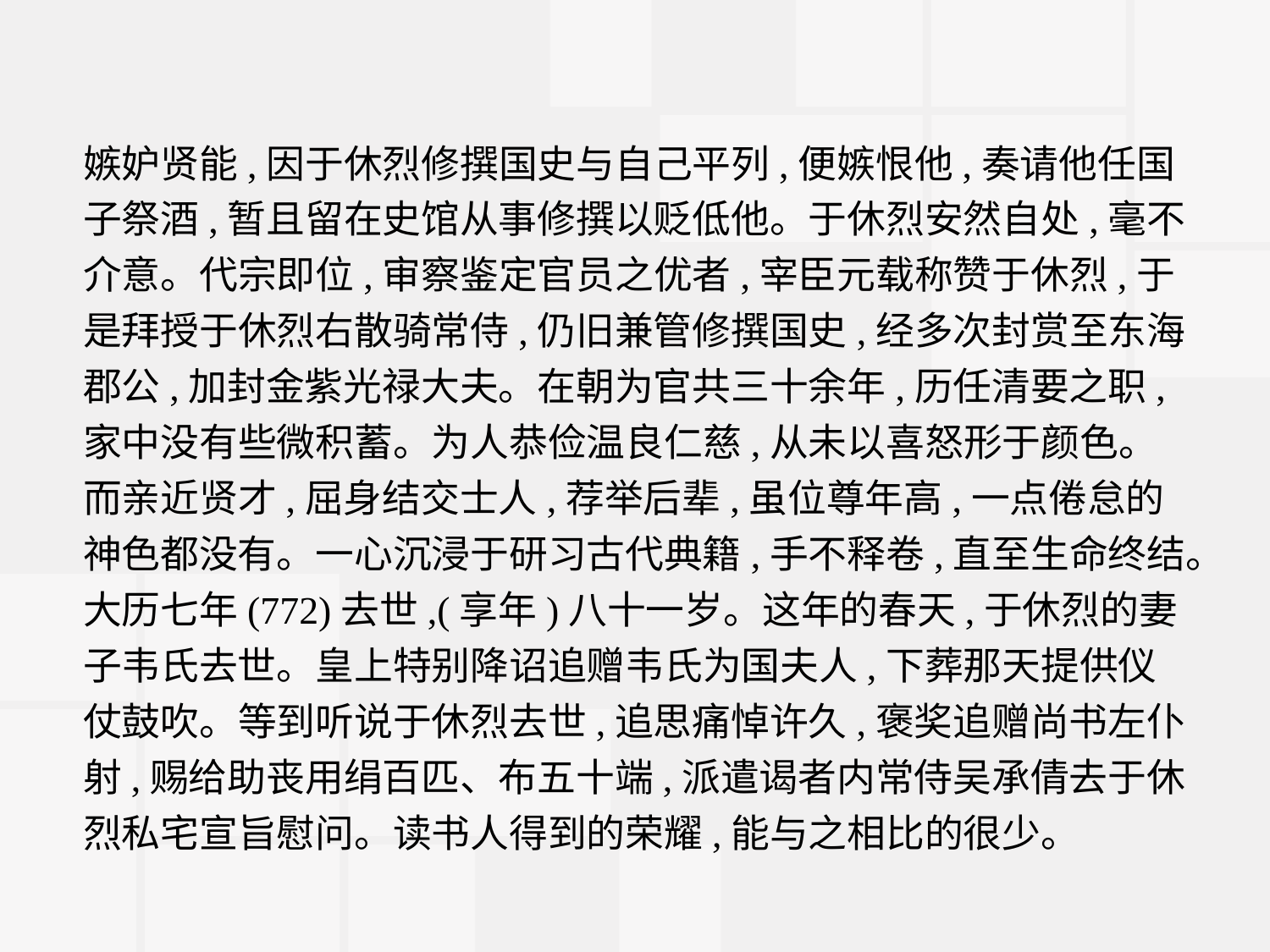

嫉妒贤能,因于休烈修撰国史与自己平列,便嫉恨他,奏请他任国子祭酒,暂且留在史馆从事修撰以贬低他。于休烈安然自处,毫不介意。代宗即位,审察鉴定官员之优者,宰臣元载称赞于休烈,于是拜授于休烈右散骑常侍,仍旧兼管修撰国史,经多次封赏至东海郡公,加封金紫光禄大夫。在朝为官共三十余年,历任清要之职,家中没有些微积蓄。为人恭俭温良仁慈,从未以喜怒形于颜色。而亲近贤才,屈身结交士人,荐举后辈,虽位尊年高,一点倦怠的神色都没有。一心沉浸于研习古代典籍,手不释卷,直至生命终结。大历七年(772)去世,(享年)八十一岁。这年的春天,于休烈的妻子韦氏去世。皇上特别降诏追赠韦氏为国夫人,下葬那天提供仪仗鼓吹。等到听说于休烈去世,追思痛悼许久,褒奖追赠尚书左仆射,赐给助丧用绢百匹、布五十端,派遣谒者内常侍吴承倩去于休烈私宅宣旨慰问。读书人得到的荣耀,能与之相比的很少。